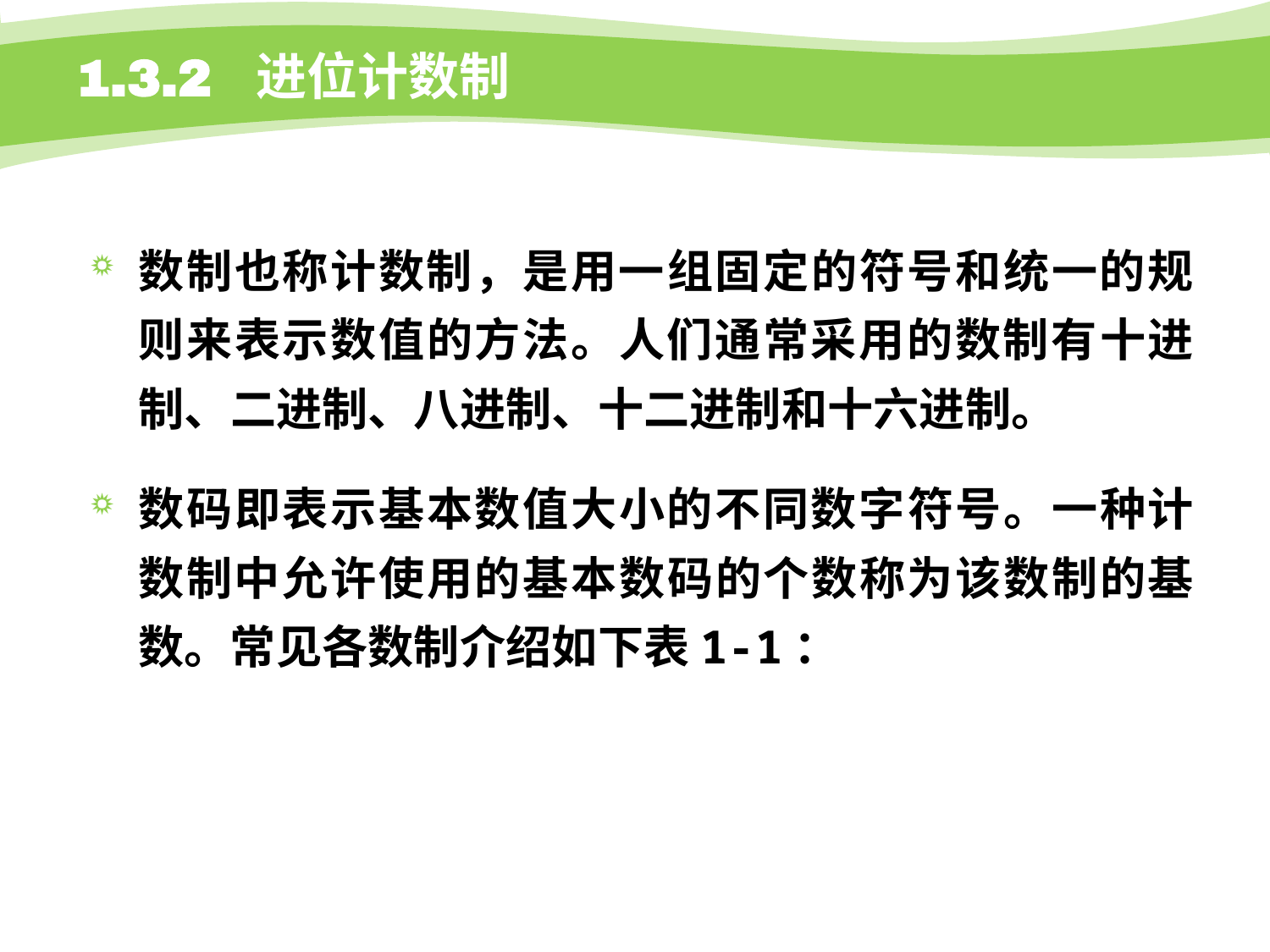

# 1.3.2  进位计数制
数制也称计数制，是用一组固定的符号和统一的规则来表示数值的方法。人们通常采用的数制有十进制、二进制、八进制、十二进制和十六进制。
数码即表示基本数值大小的不同数字符号。一种计数制中允许使用的基本数码的个数称为该数制的基数。常见各数制介绍如下表1-1：